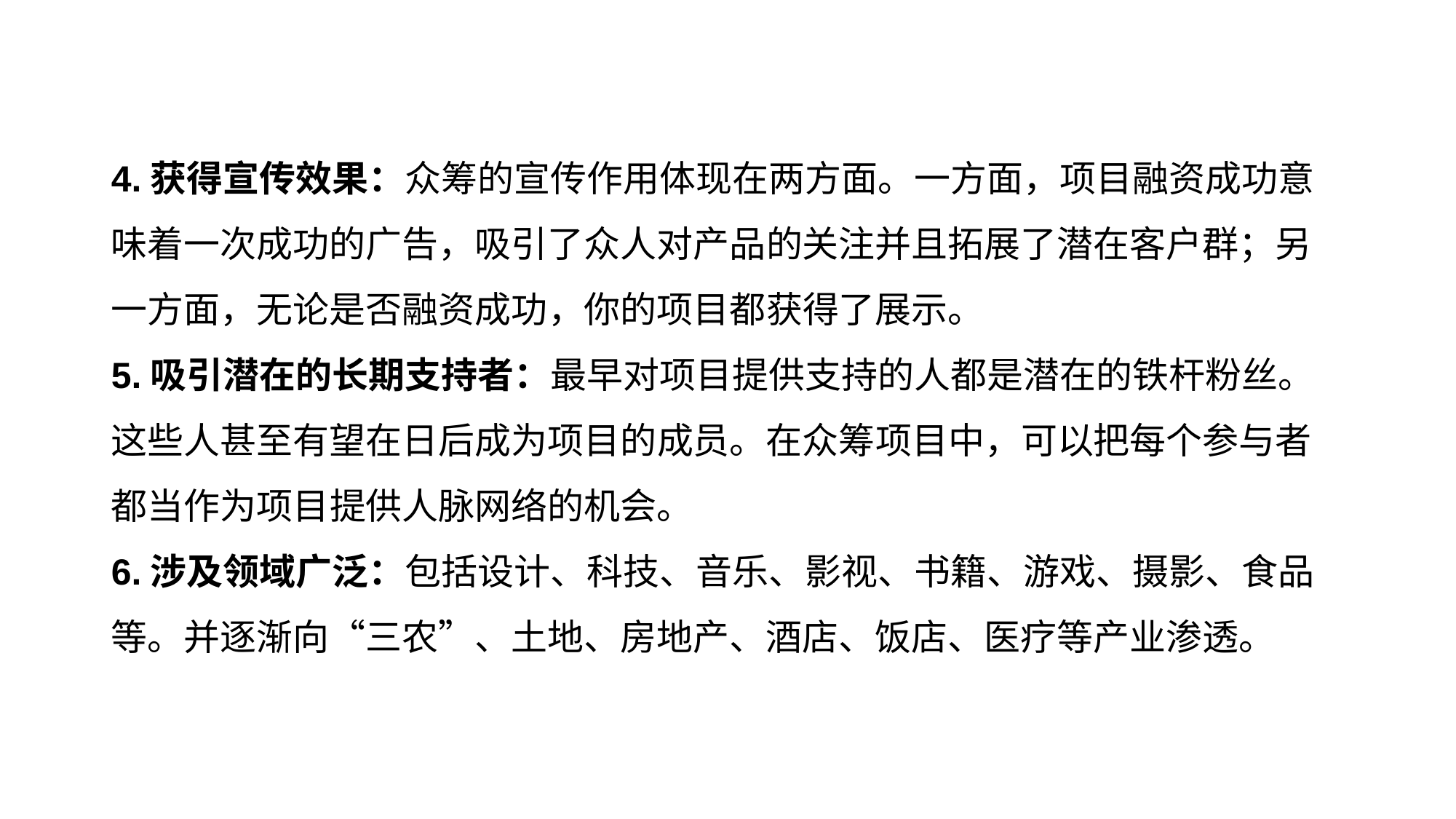

4.获得宣传效果：众筹的宣传作用体现在两方面。一方面，项目融资成功意味着一次成功的广告，吸引了众人对产品的关注并且拓展了潜在客户群；另一方面，无论是否融资成功，你的项目都获得了展示。
5.吸引潜在的长期支持者：最早对项目提供支持的人都是潜在的铁杆粉丝。这些人甚至有望在日后成为项目的成员。在众筹项目中，可以把每个参与者都当作为项目提供人脉网络的机会。
6.涉及领域广泛：包括设计、科技、音乐、影视、书籍、游戏、摄影、食品等。并逐渐向“三农”、土地、房地产、酒店、饭店、医疗等产业渗透。